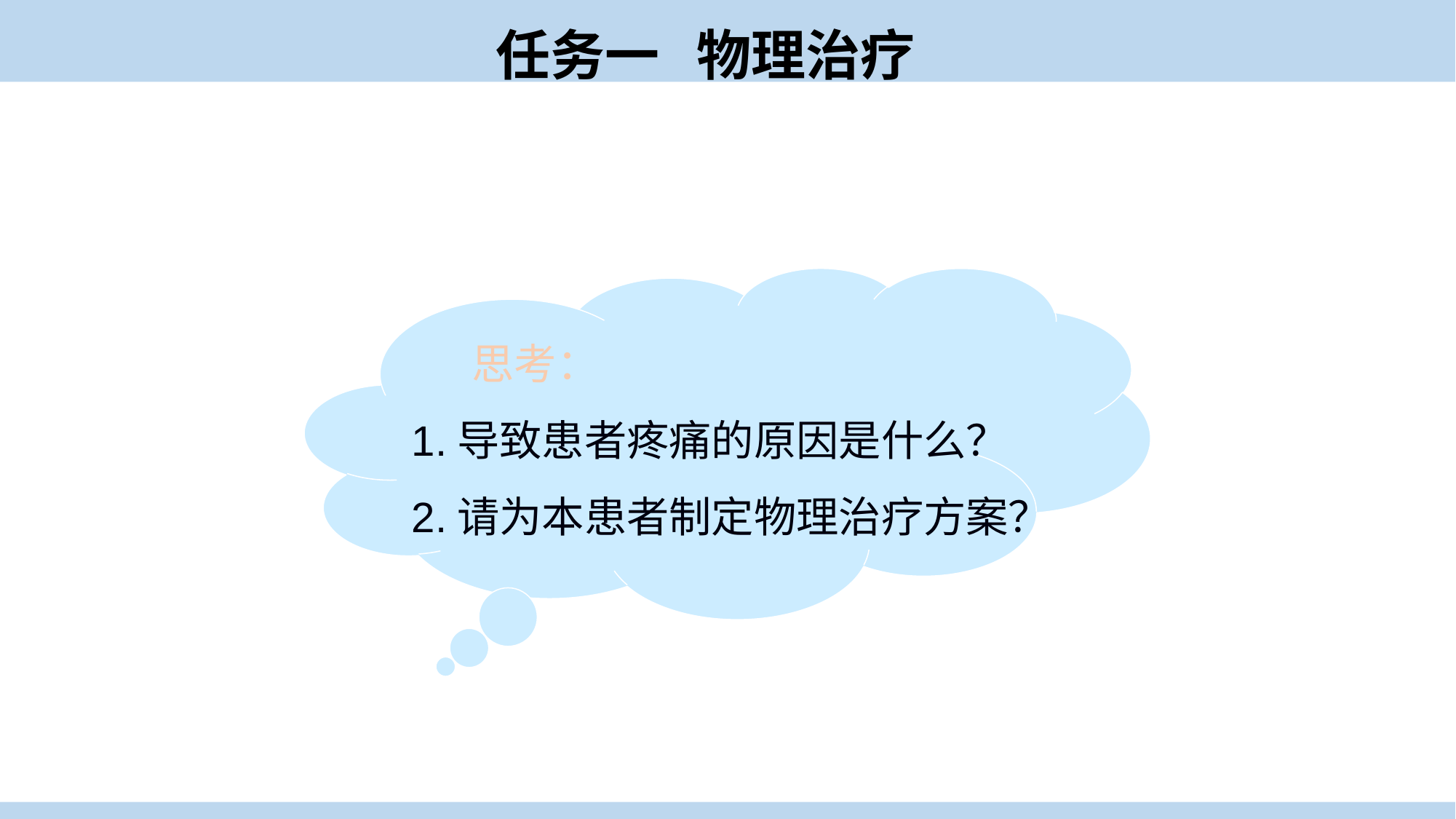

任务一   物理治疗

思考：
1.导致患者疼痛的原因是什么？
2.请为本患者制定物理治疗方案？